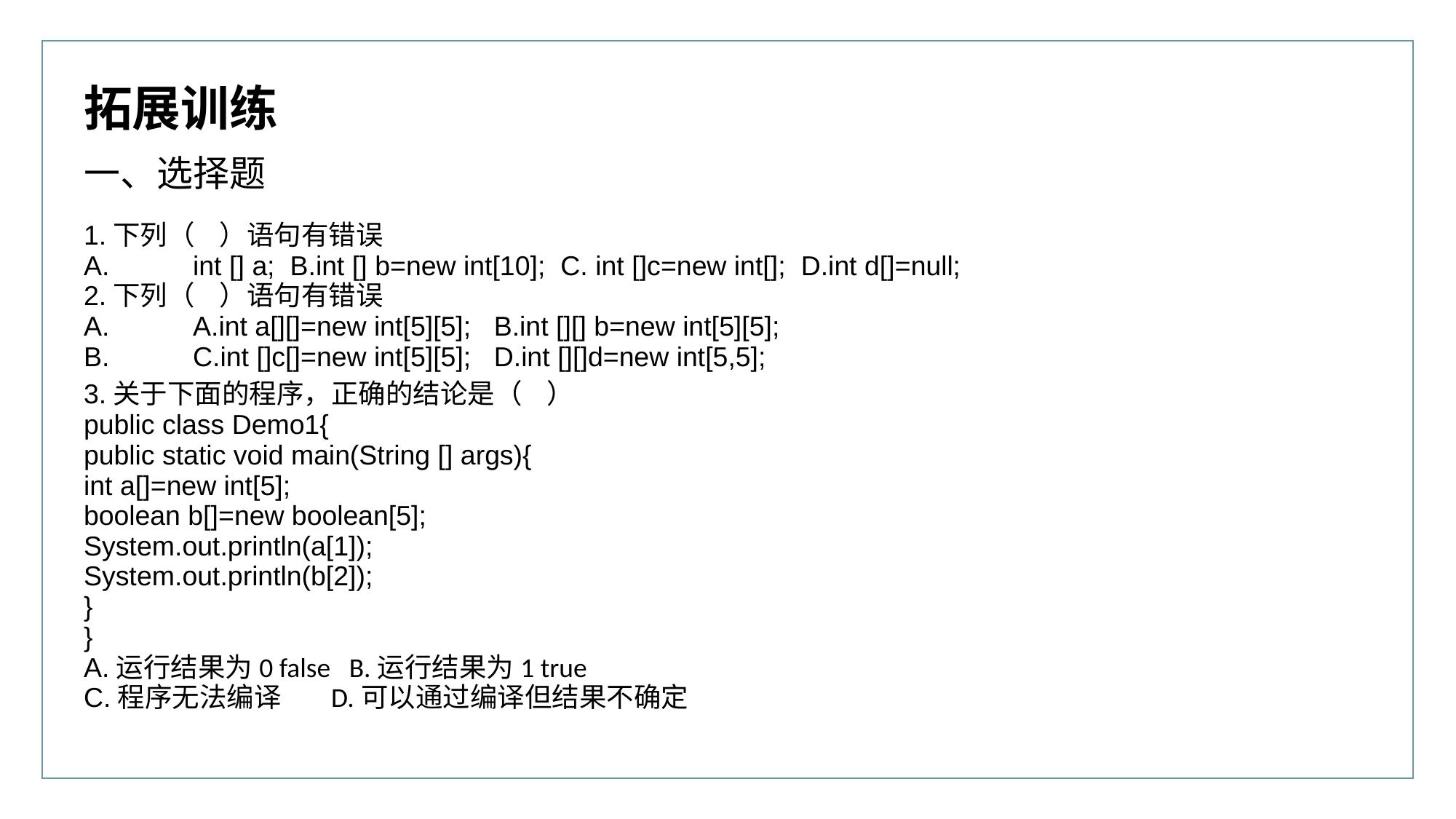

拓展训练

一、选择题
1.下列（    ）语句有错误
A.	int [] a;  B.int [] b=new int[10];  C. int []c=new int[];  D.int d[]=null;
2.下列（    ）语句有错误
A.	A.int a[][]=new int[5][5];   B.int [][] b=new int[5][5];
B.	C.int []c[]=new int[5][5];   D.int [][]d=new int[5,5];
3.关于下面的程序，正确的结论是（    ）
public class Demo1{
public static void main(String [] args){
int a[]=new int[5];
boolean b[]=new boolean[5];
System.out.println(a[1]);
System.out.println(b[2]);
}
}
A.运行结果为0 false   B.运行结果为1 true
C.程序无法编译       D.可以通过编译但结果不确定